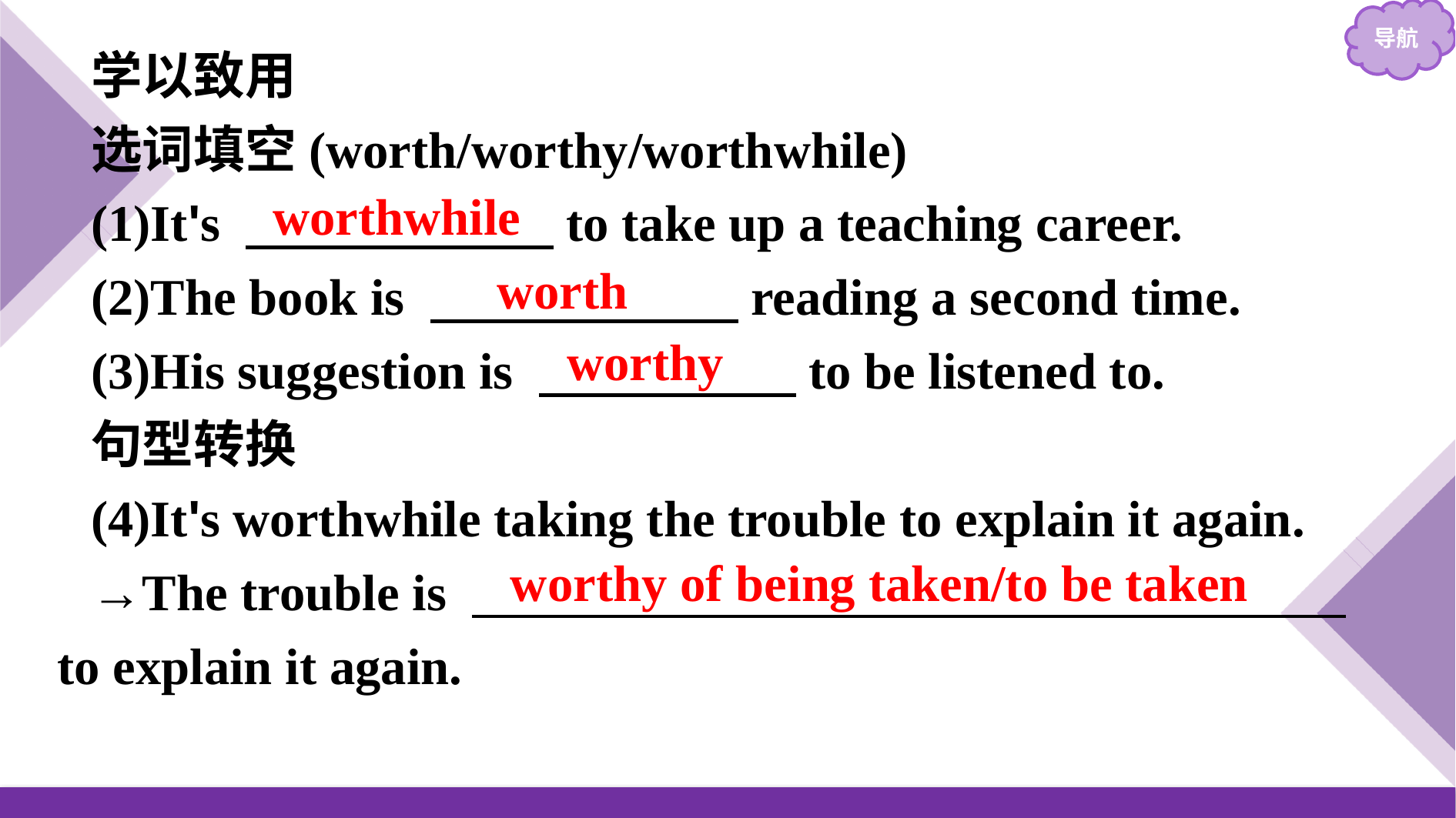

学以致用
选词填空(worth/worthy/worthwhile)
(1)It's 　　　　　　to take up a teaching career.
(2)The book is 　　　　　　reading a second time.
(3)His suggestion is 　　　　　to be listened to.
句型转换
(4)It's worthwhile taking the trouble to explain it again.
→The trouble is 　　　　　　　　　　　　　　　　　to explain it again.
worthwhile
worth
worthy
worthy of being taken/to be taken